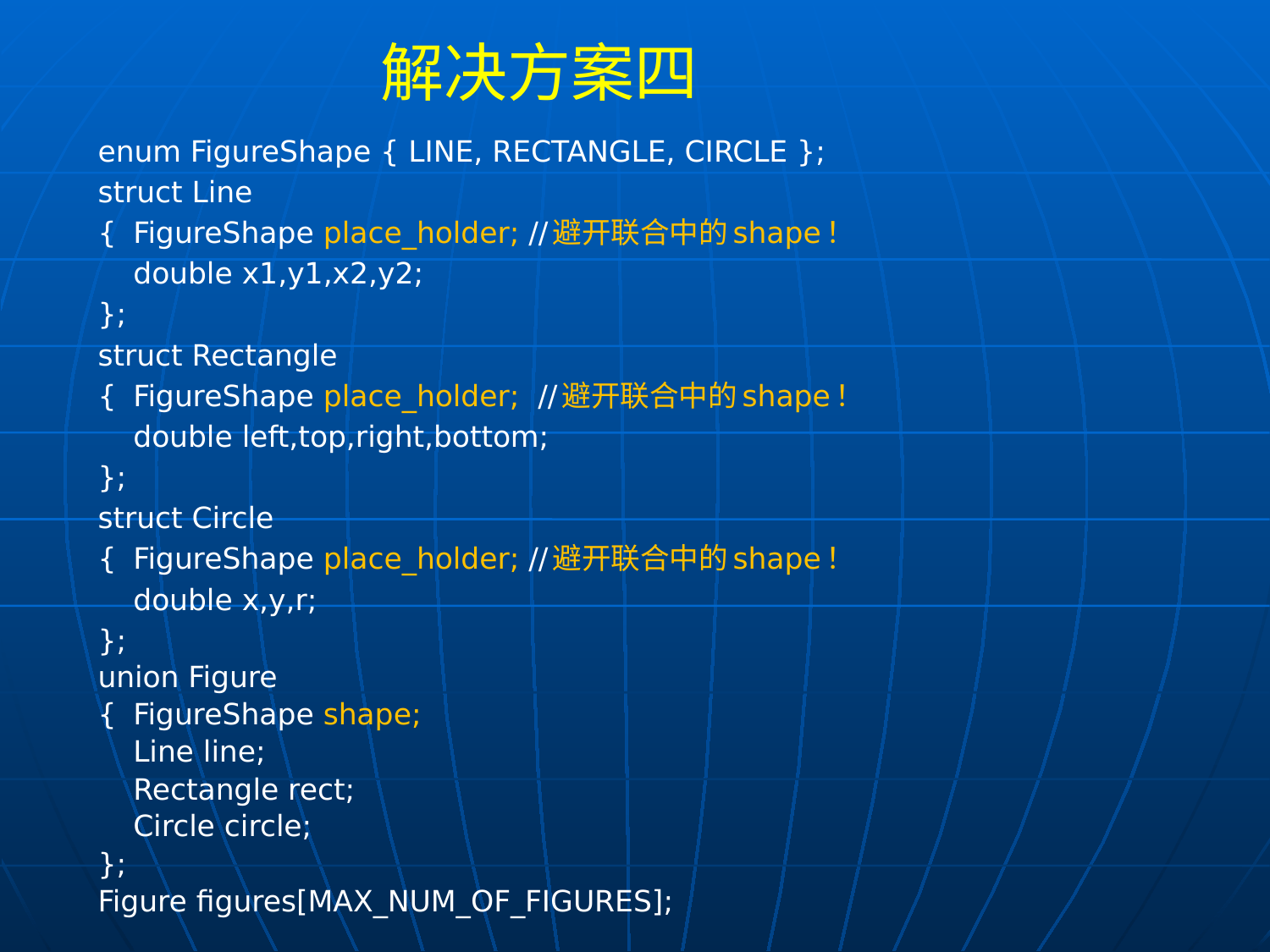

# 解决方案四
enum FigureShape { LINE, RECTANGLE, CIRCLE };
struct Line
{	FigureShape place_holder; //避开联合中的shape！
	double x1,y1,x2,y2;
};
struct Rectangle
{	FigureShape place_holder;  //避开联合中的shape！
	double left,top,right,bottom;
};
struct Circle
{	FigureShape place_holder; //避开联合中的shape！
	double x,y,r;
};
union Figure
{	FigureShape shape;
	Line line;
	Rectangle rect;
	Circle circle;
};
Figure figures[MAX_NUM_OF_FIGURES];